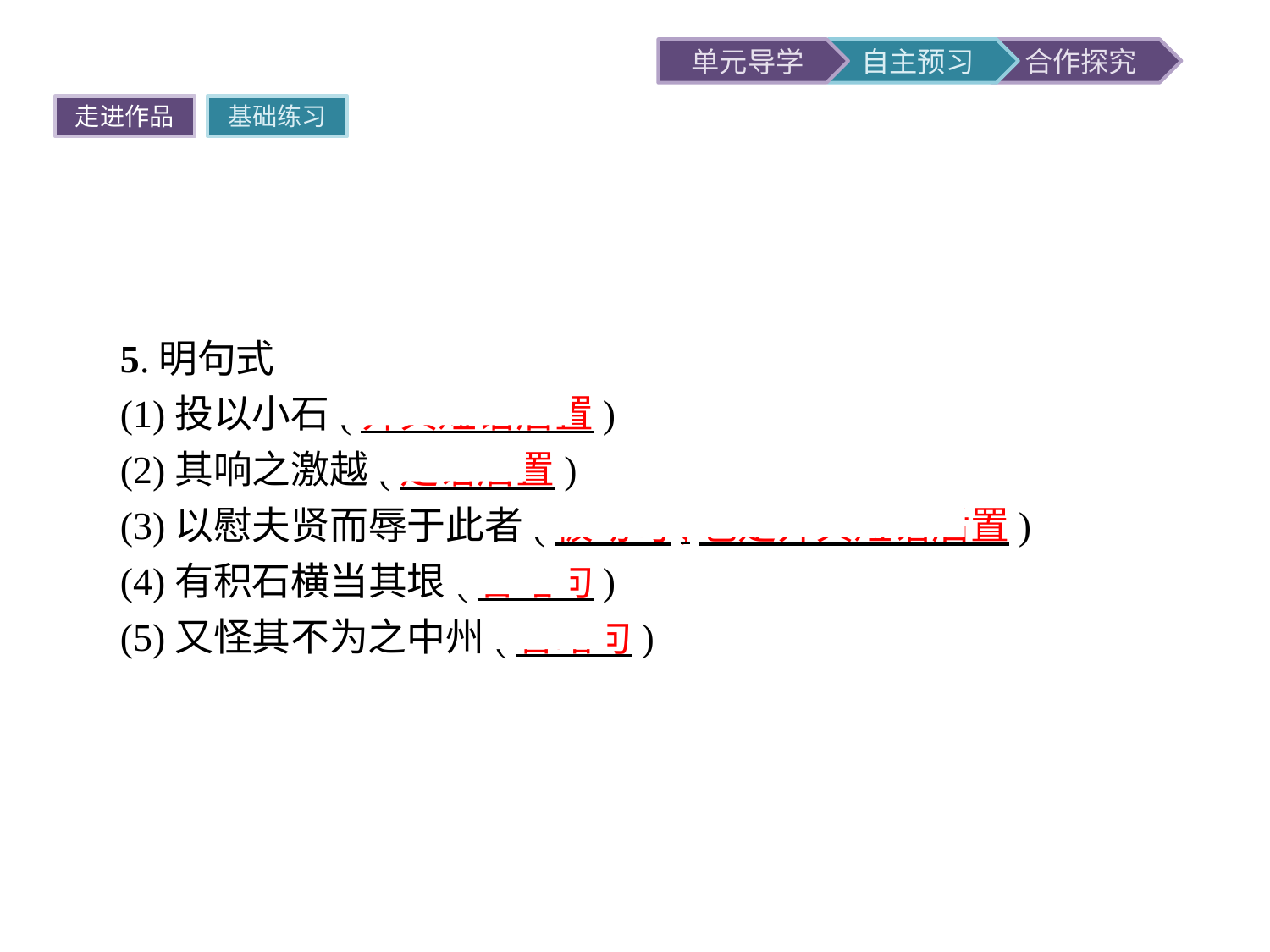

走进作品
基础练习
5.明句式
(1)投以小石(介宾短语后置)
(2)其响之激越(定语后置)
(3)以慰夫贤而辱于此者(被动句,也是介宾短语后置)
(4)有积石横当其垠(省略句)
(5)又怪其不为之中州(省略句)